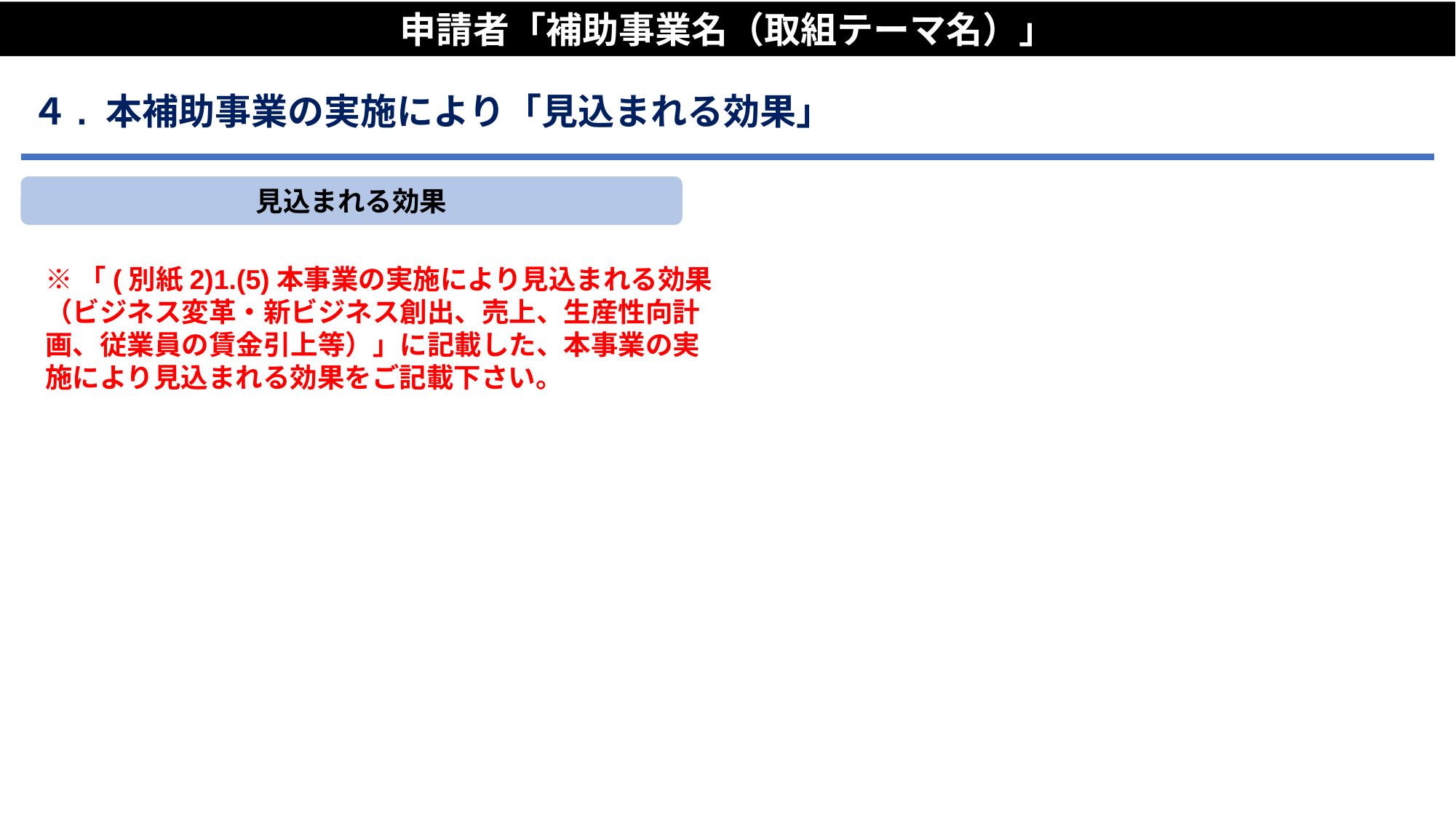

申請者「補助事業名（取組テーマ名）」
４. 本補助事業の実施により「見込まれる効果」
見込まれる効果
※「(別紙2)1.(5)本事業の実施により見込まれる効果（ビジネス変革・新ビジネス創出、売上、生産性向計画、従業員の賃金引上等）」に記載した、本事業の実施により見込まれる効果をご記載下さい。